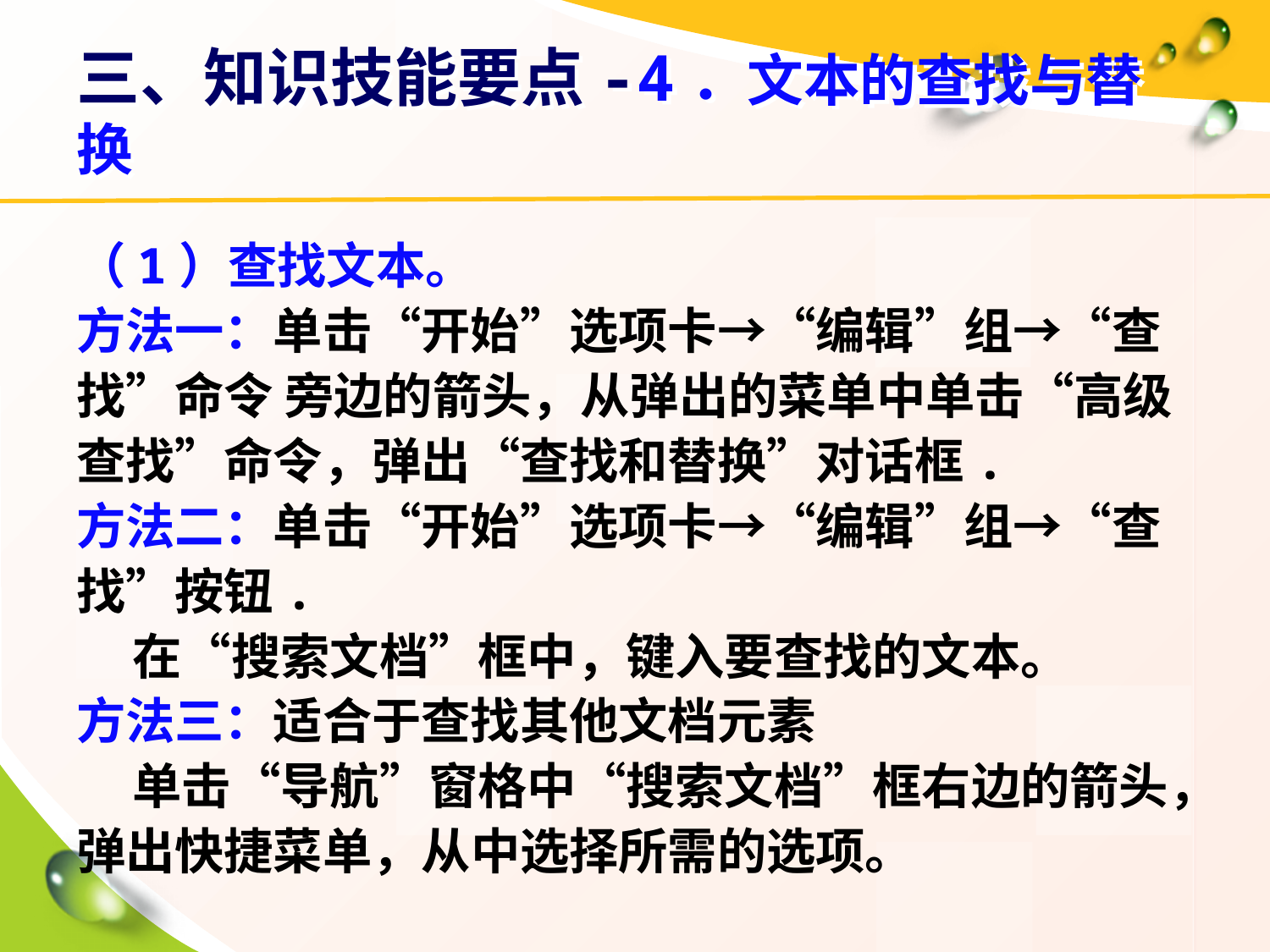

# 三、知识技能要点-4．文本的查找与替换
（1）查找文本。
方法一：单击“开始”选项卡→“编辑”组→“查找”命令 旁边的箭头，从弹出的菜单中单击“高级查找”命令，弹出“查找和替换”对话框.
方法二：单击“开始”选项卡→“编辑”组→“查找”按钮.
    在“搜索文档”框中，键入要查找的文本。
方法三：适合于查找其他文档元素
    单击“导航”窗格中“搜索文档”框右边的箭头，弹出快捷菜单，从中选择所需的选项。